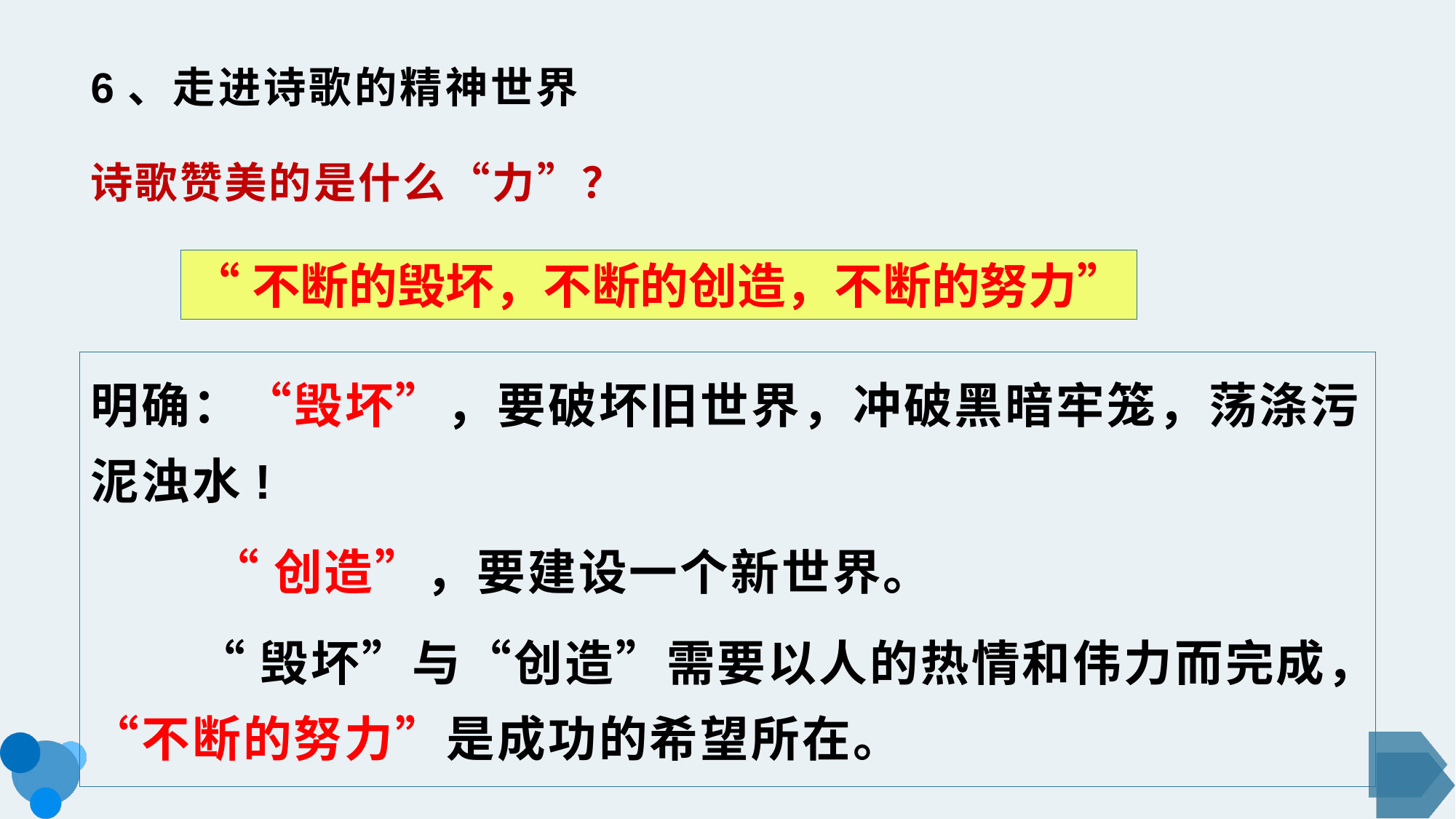

# 6、走进诗歌的精神世界
诗歌赞美的是什么“力”？
“不断的毁坏，不断的创造，不断的努力”
明确：“毁坏”，要破坏旧世界，冲破黑暗牢笼，荡涤污泥浊水!
         “创造”，要建设一个新世界。
        “毁坏”与“创造”需要以人的热情和伟力而完成，“不断的努力”是成功的希望所在。